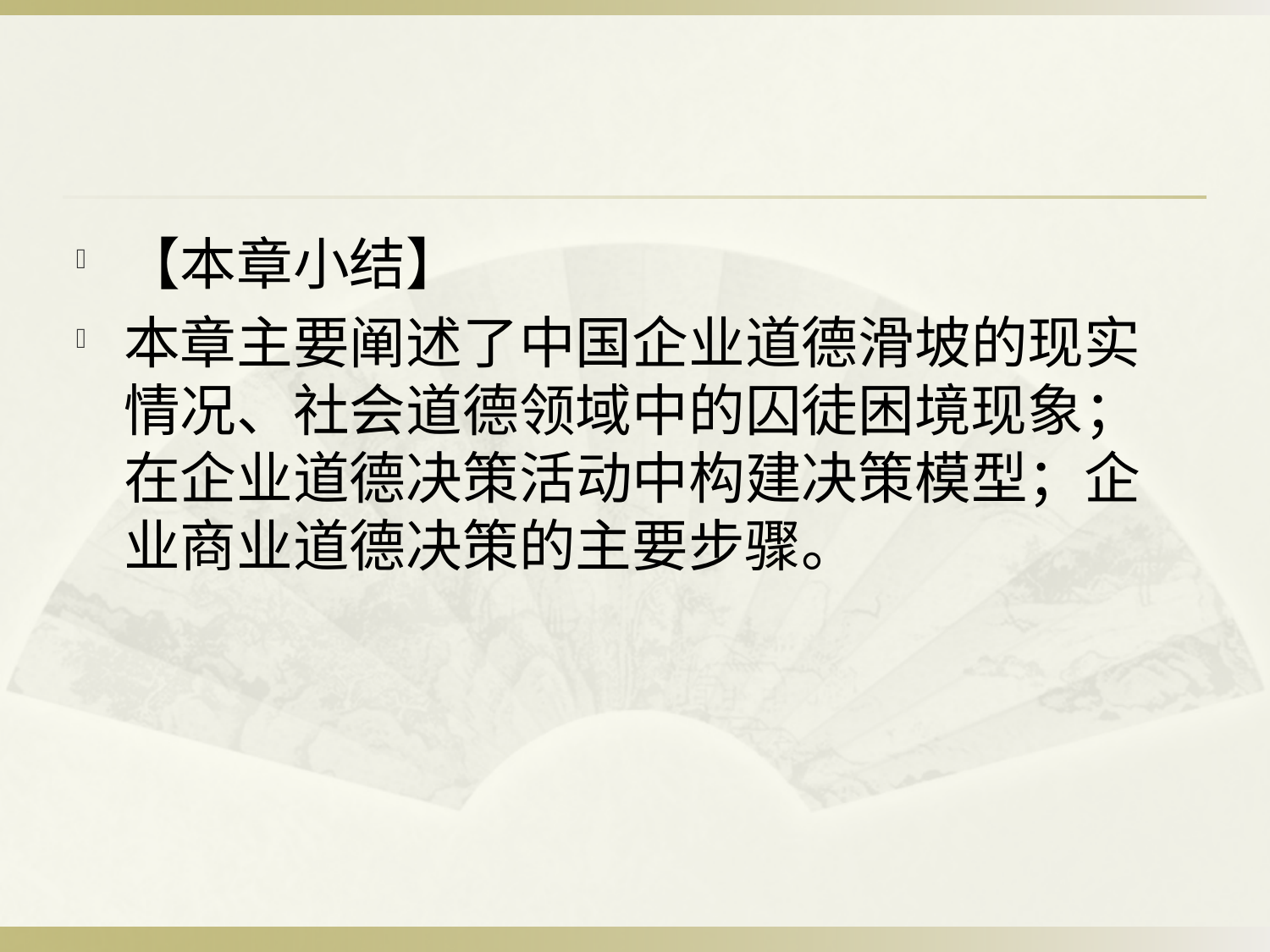

#
【本章小结】
本章主要阐述了中国企业道德滑坡的现实情况、社会道德领域中的囚徒困境现象；在企业道德决策活动中构建决策模型；企业商业道德决策的主要步骤。